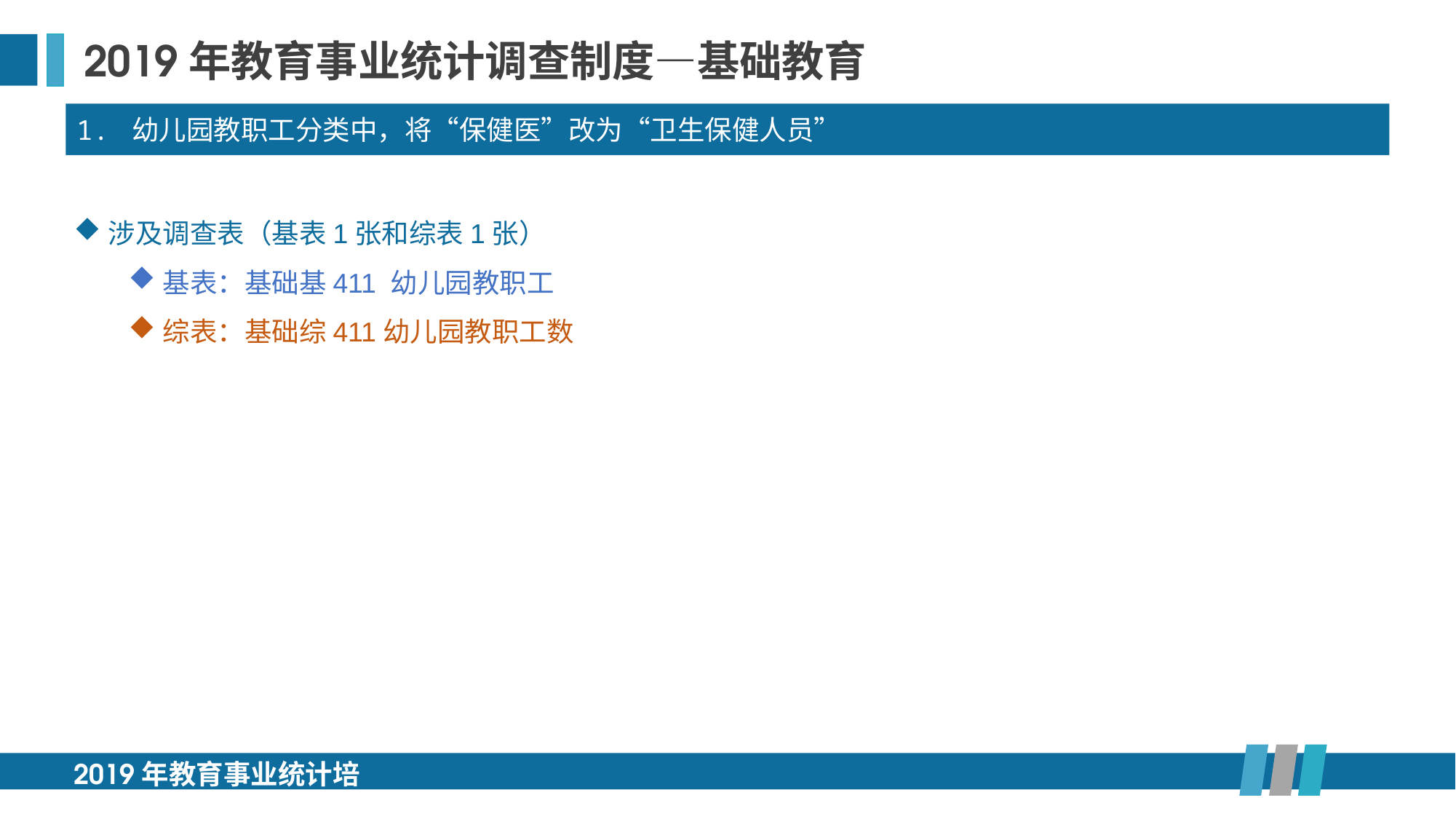

2019年教育事业统计调查制度—基础教育

1. 幼儿园教职工分类中，将“保健医”改为“卫生保健人员”
涉及调查表（基表1张和综表1张）
基表：基础基411 幼儿园教职工
综表：基础综411幼儿园教职工数

2019年教育事业统计培训